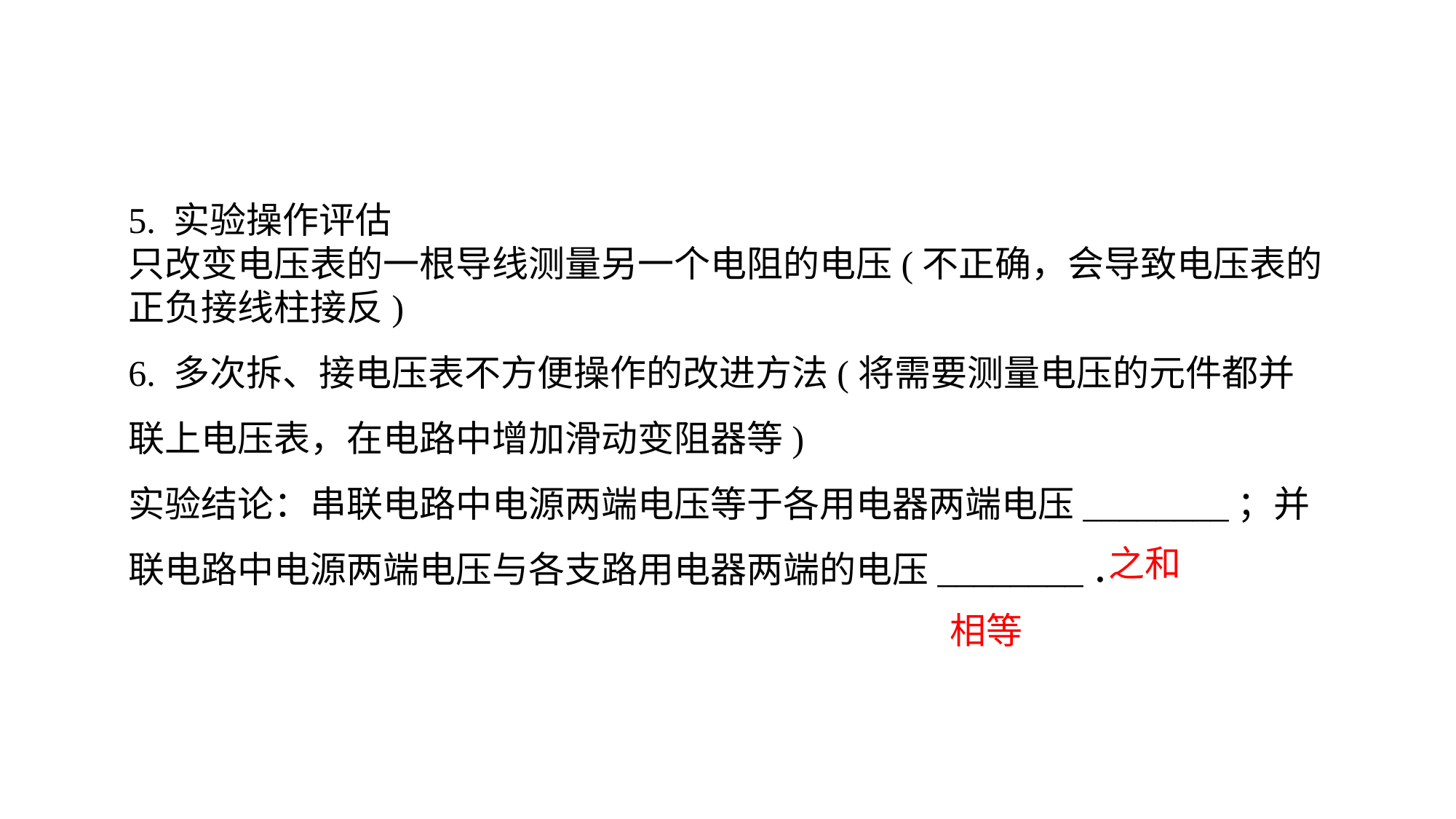

5. 实验操作评估只改变电压表的一根导线测量另一个电阻的电压(不正确，会导致电压表的正负接线柱接反)6. 多次拆、接电压表不方便操作的改进方法(将需要测量电压的元件都并联上电压表，在电路中增加滑动变阻器等)
实验结论：串联电路中电源两端电压等于各用电器两端电压________；并联电路中电源两端电压与各支路用电器两端的电压________．
之和
相等